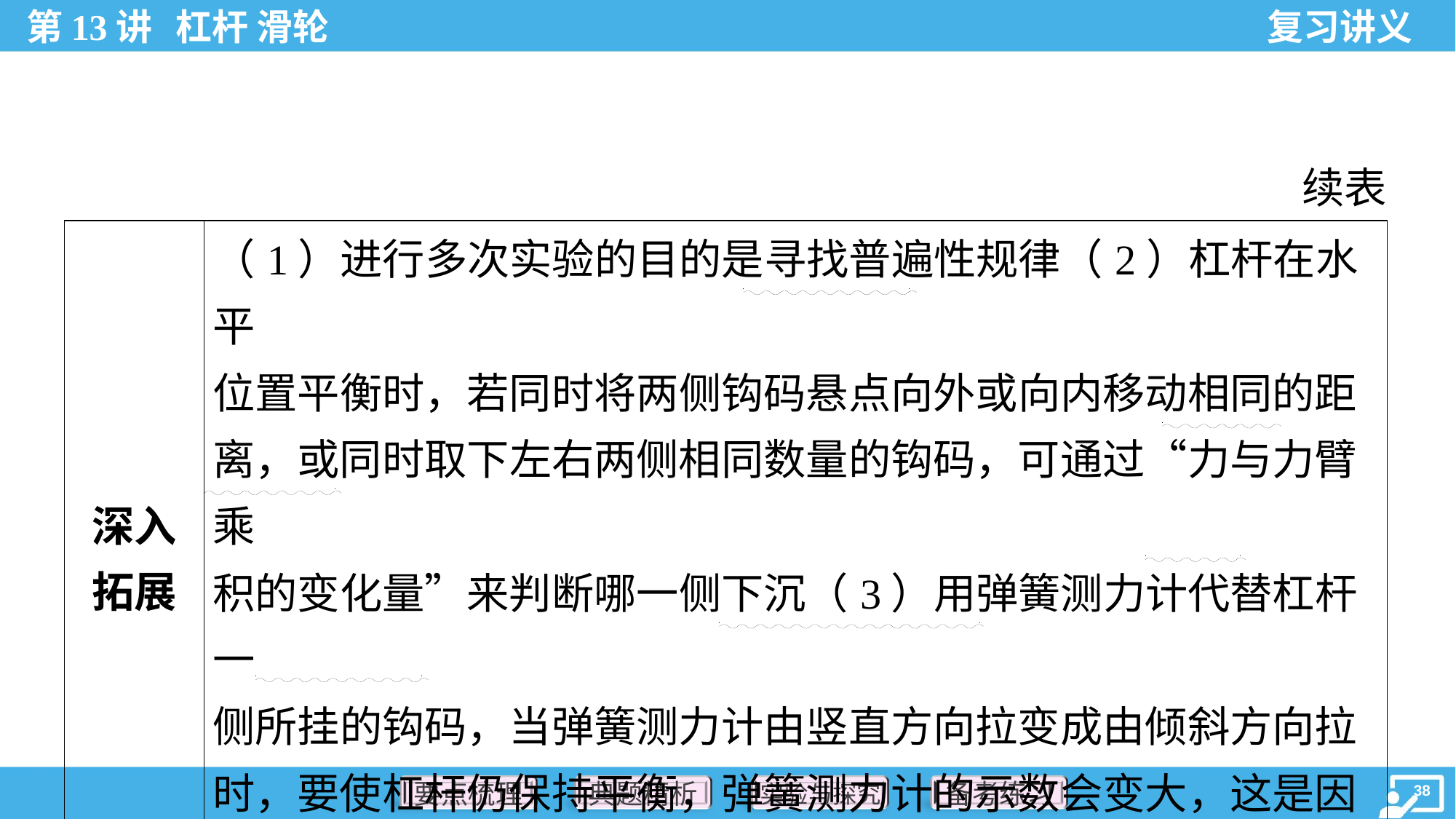

续表
| 深入 拓展 | （1）进行多次实验的目的是寻找普遍性规律（2）杠杆在水平 位置平衡时，若同时将两侧钩码悬点向外或向内移动相同的距 离，或同时取下左右两侧相同数量的钩码，可通过“力与力臂乘 积的变化量”来判断哪一侧下沉（3）用弹簧测力计代替杠杆一 侧所挂的钩码，当弹簧测力计由竖直方向拉变成由倾斜方向拉 时，要使杠杆仍保持平衡，弹簧测力计的示数会变大，这是因 为拉力的力臂变小 |
| --- | --- |
.              .
.
.           .
.        .
.                      .
.              .